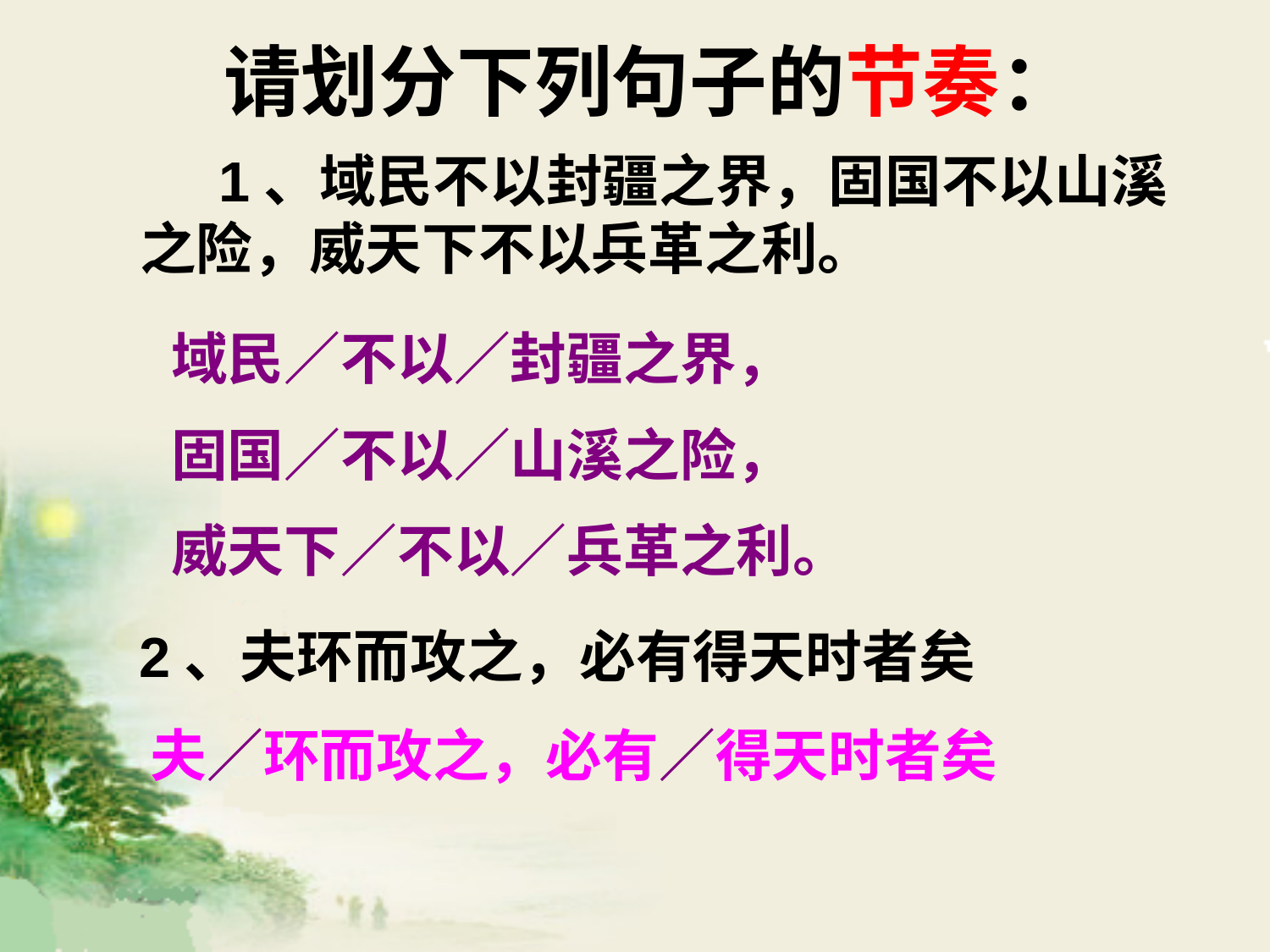

# 请划分下列句子的节奏：
　　1、域民不以封疆之界，固国不以山溪之险，威天下不以兵革之利。
域民／不以／封疆之界，
固国／不以／山溪之险，
威天下／不以／兵革之利。
　　2、夫环而攻之，必有得天时者矣
　    夫／环而攻之，必有／得天时者矣